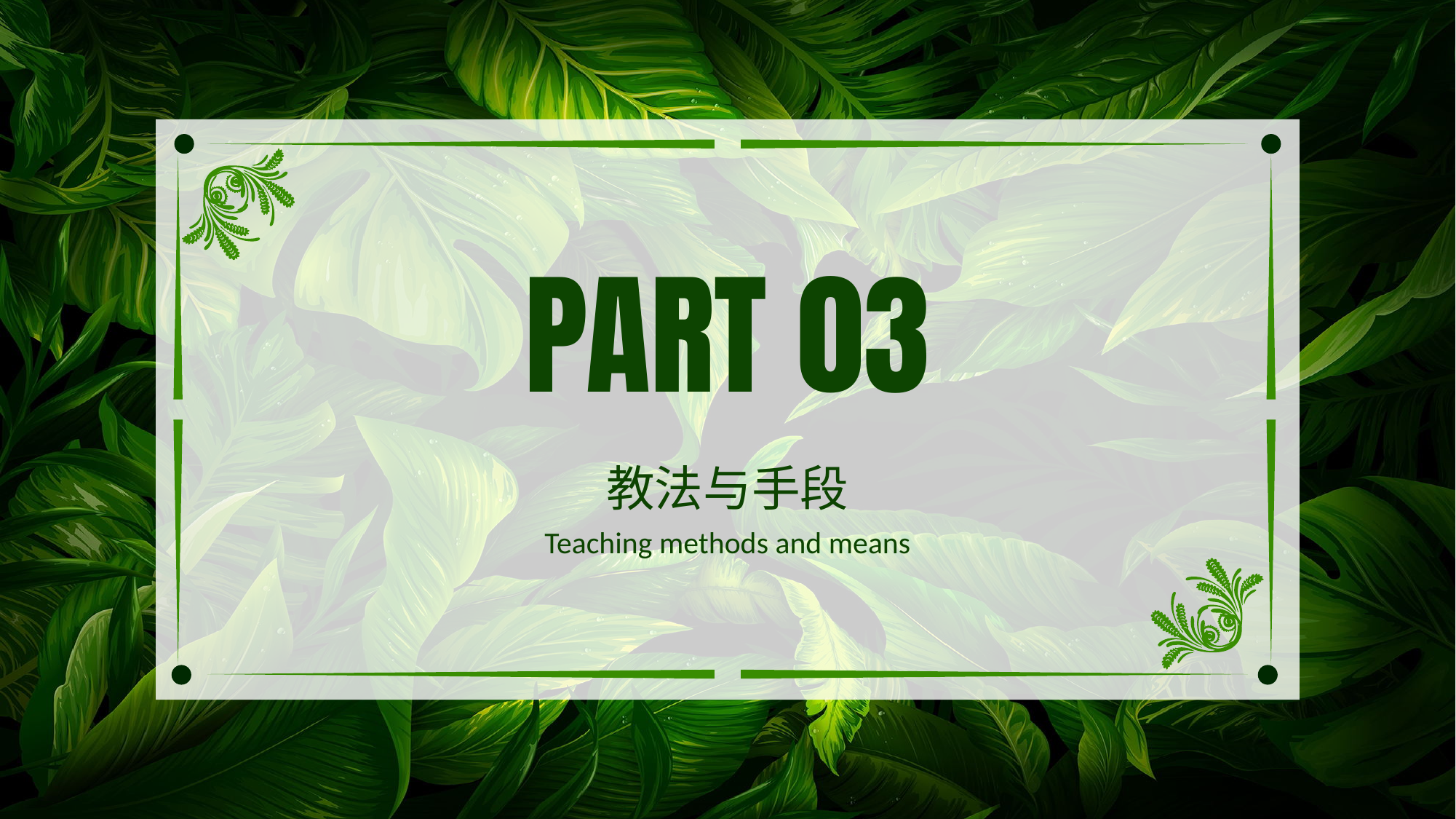

PART 03
教法与手段
Teaching methods and means